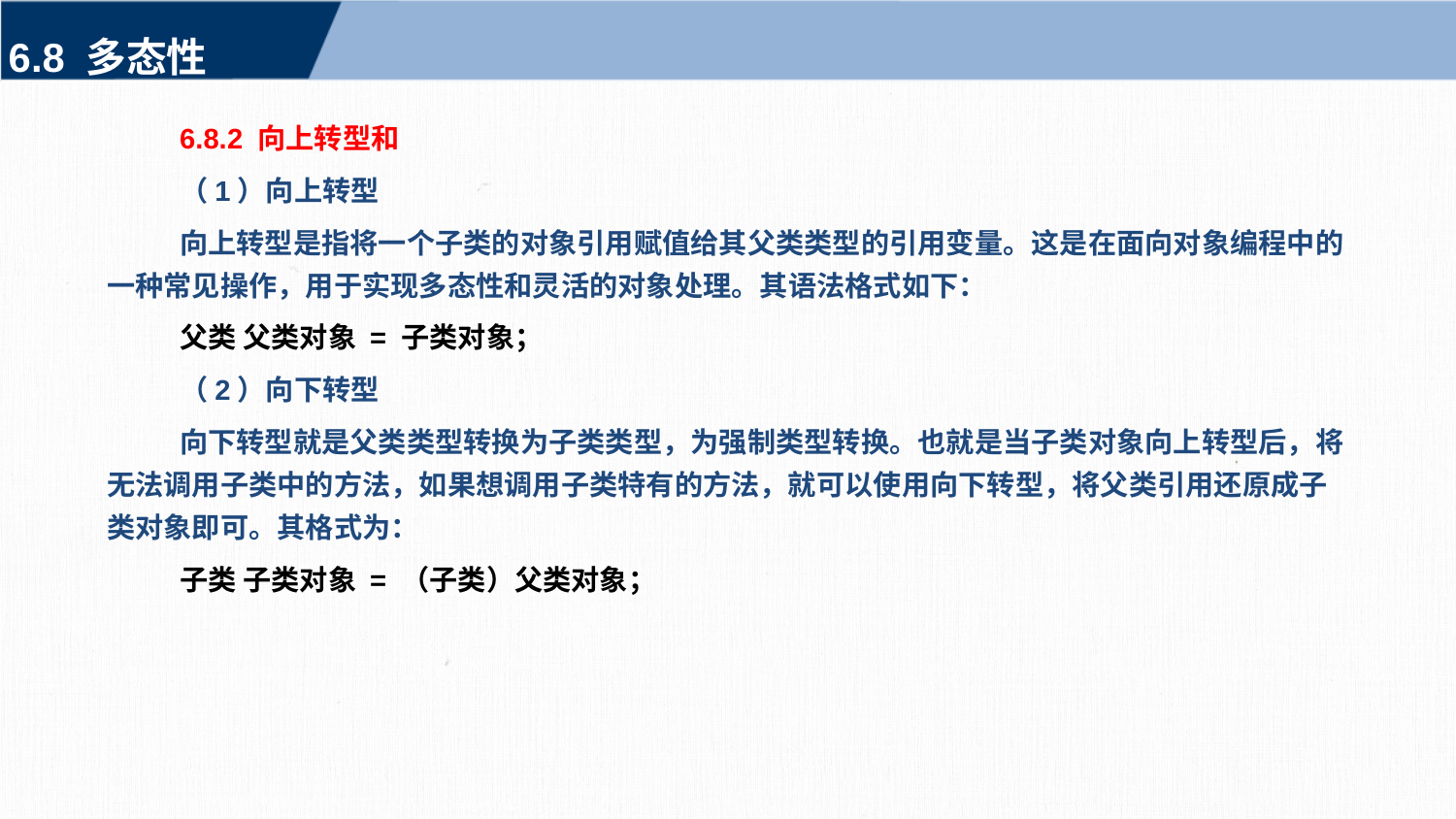

6.8 多态性

6.8.2 向上转型和
（1）向上转型
向上转型是指将一个子类的对象引用赋值给其父类类型的引用变量。这是在面向对象编程中的一种常见操作，用于实现多态性和灵活的对象处理。其语法格式如下：
父类 父类对象 = 子类对象；
（2）向下转型
向下转型就是父类类型转换为子类类型，为强制类型转换。也就是当子类对象向上转型后，将无法调用子类中的方法，如果想调用子类特有的方法，就可以使用向下转型，将父类引用还原成子类对象即可。其格式为：
子类 子类对象 = （子类）父类对象；